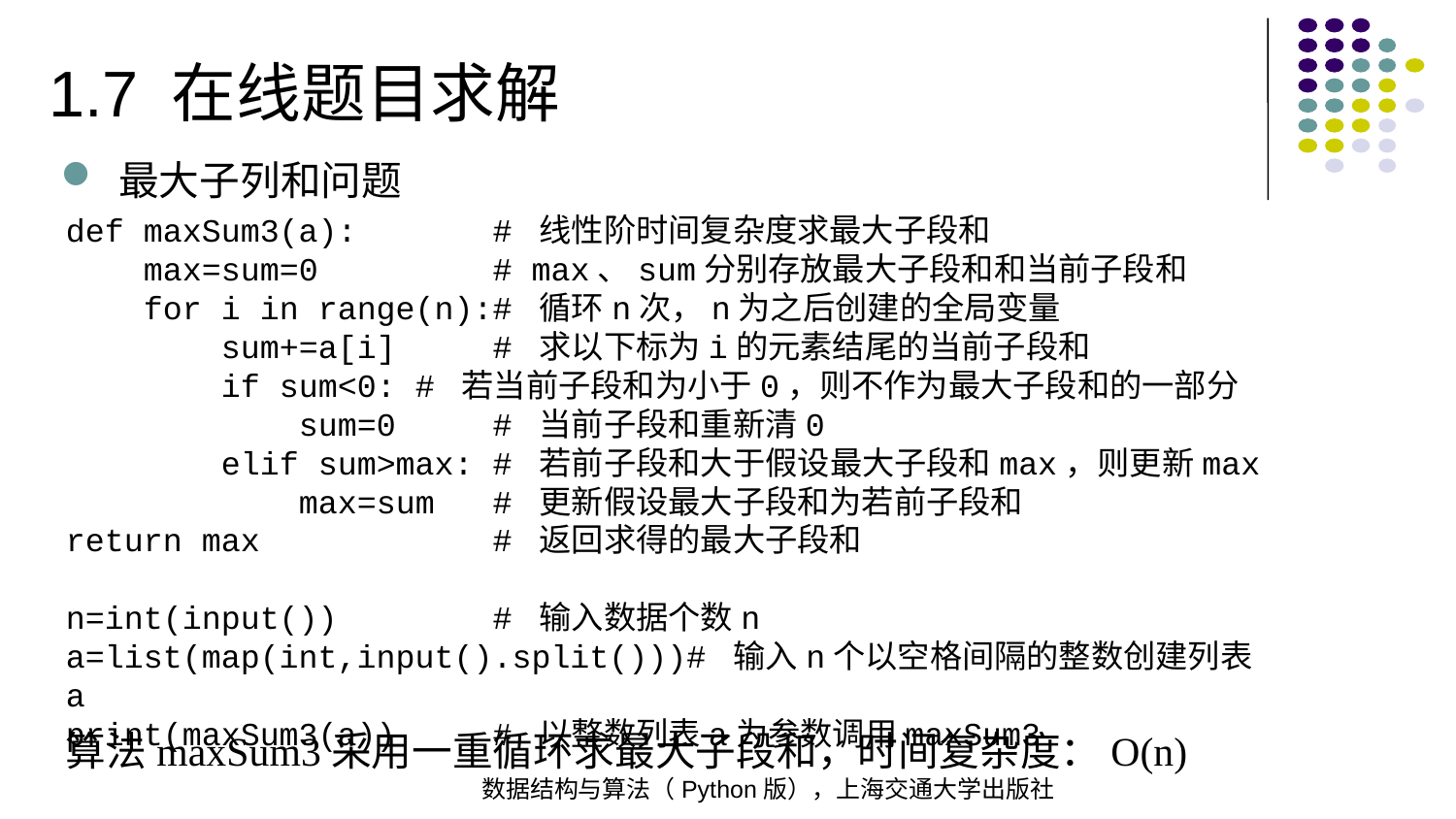

1.7 在线题目求解
最大子列和问题
def maxSum3(a):       # 线性阶时间复杂度求最大子段和
    max=sum=0         # max、sum分别存放最大子段和和当前子段和
    for i in range(n):# 循环n次，n为之后创建的全局变量
        sum+=a[i]     # 求以下标为i的元素结尾的当前子段和
        if sum<0: # 若当前子段和为小于0，则不作为最大子段和的一部分
            sum=0     # 当前子段和重新清0
        elif sum>max: # 若前子段和大于假设最大子段和max，则更新max
            max=sum   # 更新假设最大子段和为若前子段和
return max            # 返回求得的最大子段和

n=int(input())        # 输入数据个数n
a=list(map(int,input().split()))# 输入n个以空格间隔的整数创建列表a
print(maxSum3(a))     # 以整数列表a为参数调用maxSum3
算法maxSum3采用一重循环求最大子段和，时间复杂度：O(n)